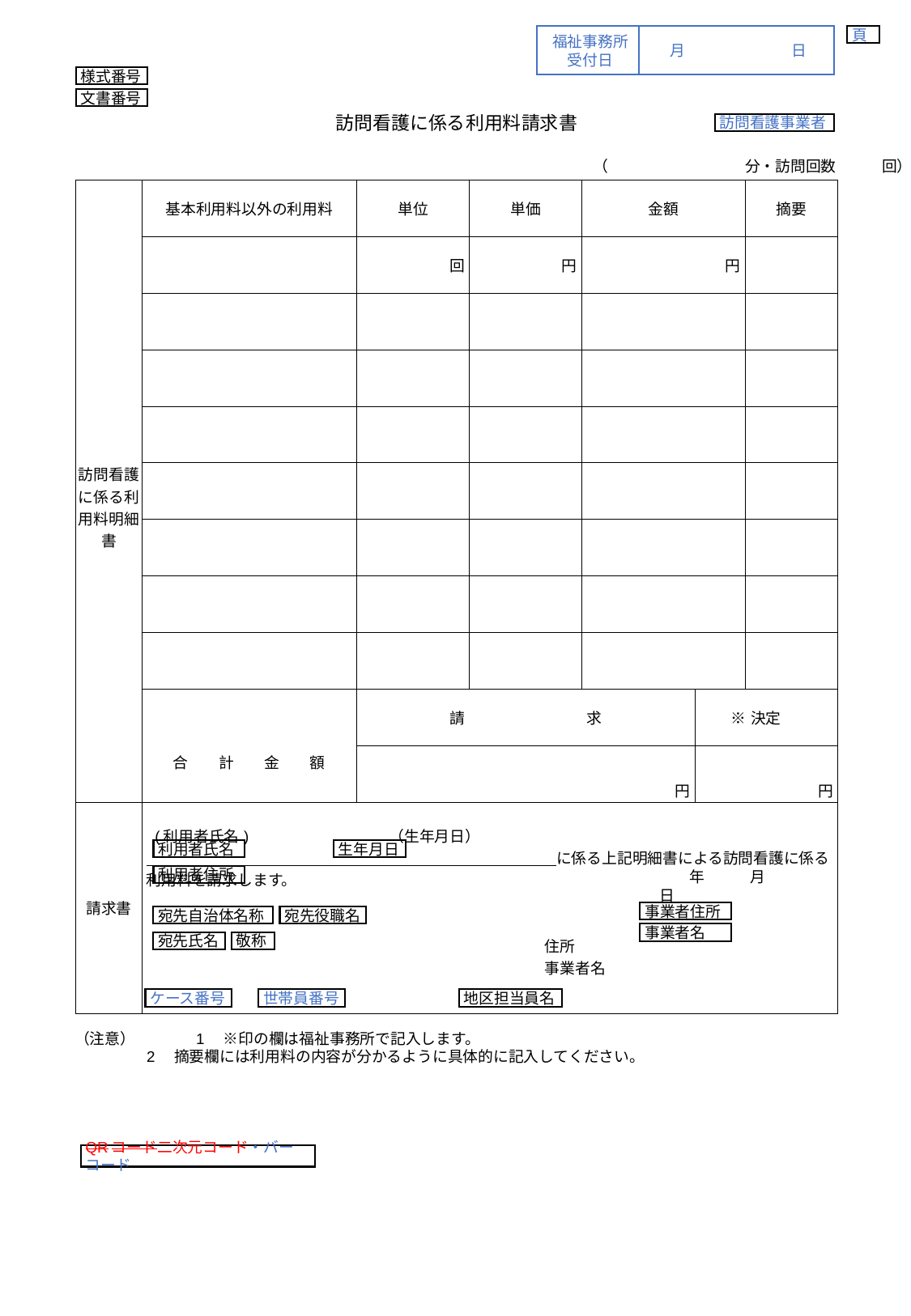

福祉事務所
受付日
月	日
頁
様式番号
文書番号
訪問看護に係る利用料請求書
訪問看護事業者
（　　　　　　　　　分・訪問回数　　　回）
| 訪問看護に係る利用料明細書 | 基本利用料以外の利用料 | 単位 | 単価 | 金額 |  | 摘要 |
| --- | --- | --- | --- | --- | --- | --- |
|  |  | 回 | 円 | 円 |  |  |
|  |  |  |  |  |  |  |
|  |  |  |  |  |  |  |
|  |  |  |  |  |  |  |
|  |  |  |  |  |  |  |
|  |  |  |  |  |  |  |
|  |  |  |  |  |  |  |
|  |  |  |  |  |  |  |
|  | 合　　計　　金　　額 | 請　　　　　　　　求 |  |  | ※決定 |  |
|  |  | 円 |  |  | 円 |  |
| 請求書 |  |  |  |  |  |  |  |  |
| --- | --- | --- | --- | --- | --- | --- | --- | --- |
| 請求書 | (利用者氏名)　　　　　　　　　（生年月日） |  |  |  |  |  |  |  |
|  | に係る上記明細書による訪問看護に係る利用料を請求します。 |  |  | 訪問看護に係る利用料を請求します。 |  |  |  |  |
|  |  |  |  |  |  |  |  |  |
|  |  |  |  |  |  |  |  |  |
|  |  |  |  |  | 住所 |  |  |  |
|  |  |  |  |  | 事業者名 |  |  |  |
|  |  |  |  |  |  |  |  |  |
利用者氏名
生年月日
利用者住所
　　　年　　　月　　日
事業者住所
宛先自治体名称
宛先役職名
事業者名
宛先氏名
敬称
ケース番号
世帯員番号
地区担当員名
（注意）	1　※印の欄は福祉事務所で記入します。
2　摘要欄には利用料の内容が分かるように具体的に記入してください。
QRコード二次元コード・バーコード